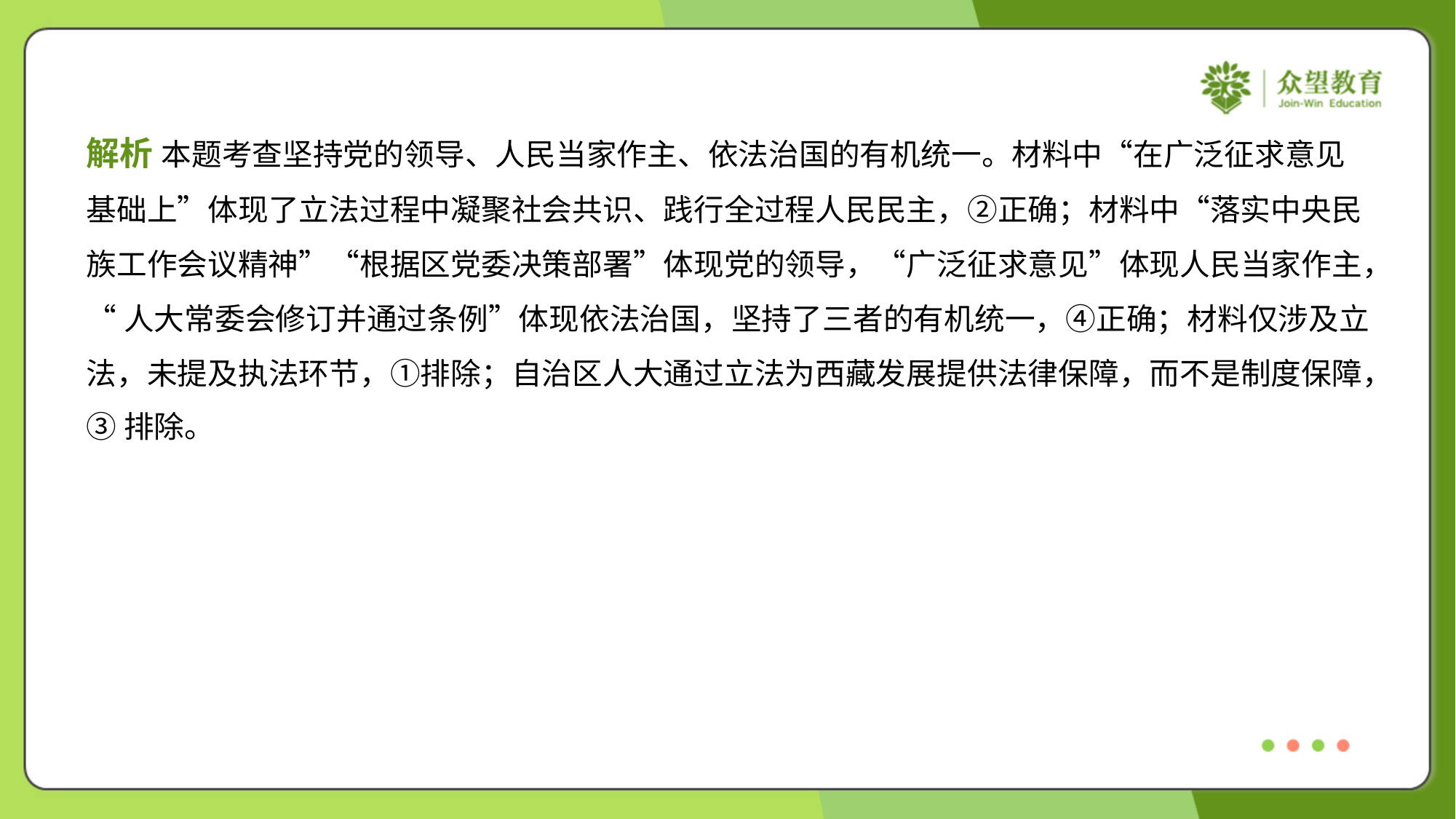

解析 本题考查坚持党的领导、人民当家作主、依法治国的有机统一。材料中“在广泛征求意见
基础上”体现了立法过程中凝聚社会共识、践行全过程人民民主，②正确；材料中“落实中央民
族工作会议精神”“根据区党委决策部署”体现党的领导，“广泛征求意见”体现人民当家作主，
“人大常委会修订并通过条例”体现依法治国，坚持了三者的有机统一，④正确；材料仅涉及立
法，未提及执法环节，①排除；自治区人大通过立法为西藏发展提供法律保障，而不是制度保障，
③排除。